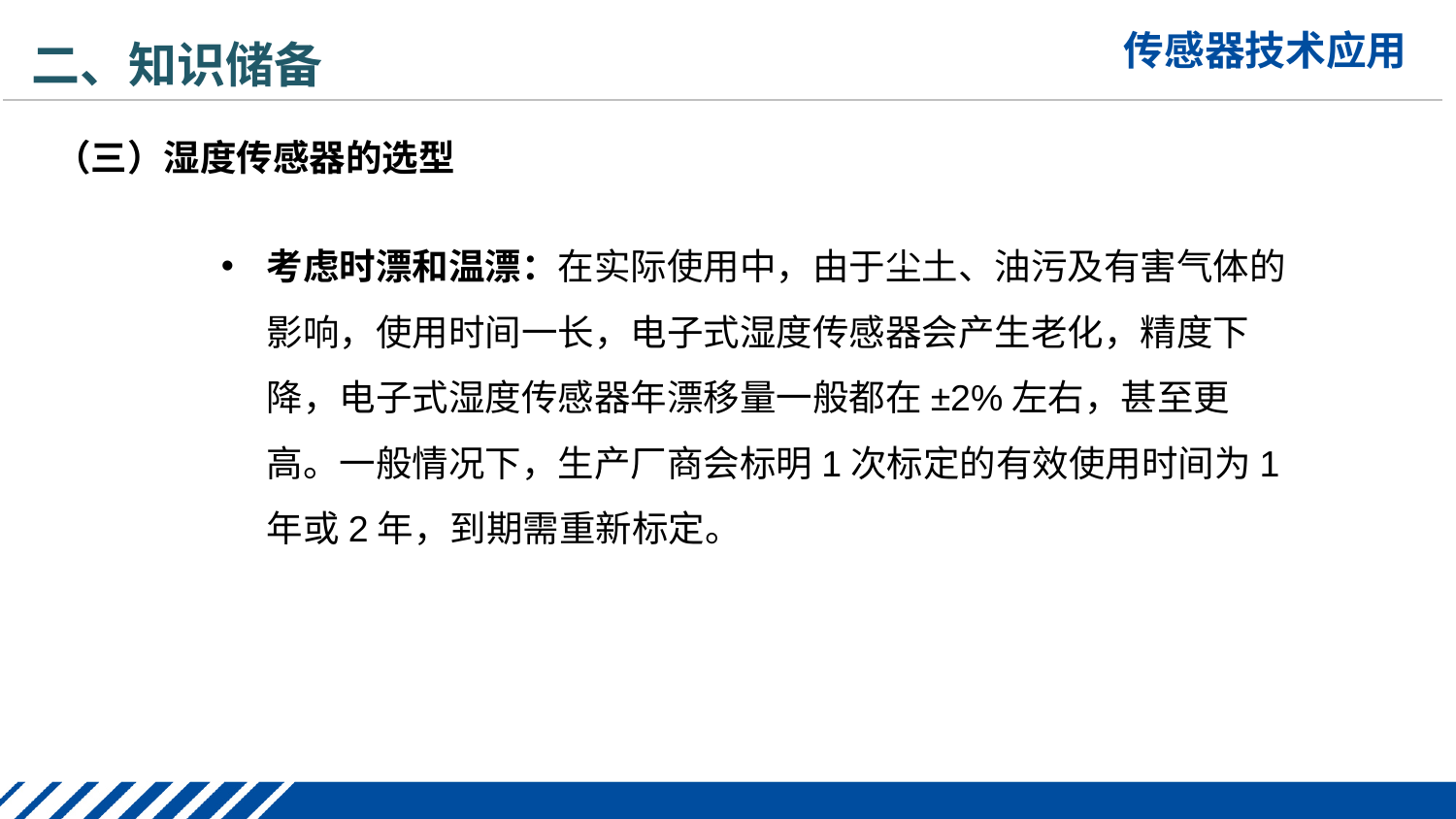

二、知识储备
（三）湿度传感器的选型
考虑时漂和温漂：在实际使用中，由于尘土、油污及有害气体的影响，使用时间一长，电子式湿度传感器会产生老化，精度下降，电子式湿度传感器年漂移量一般都在±2%左右，甚至更高。一般情况下，生产厂商会标明1次标定的有效使用时间为1年或2年，到期需重新标定。